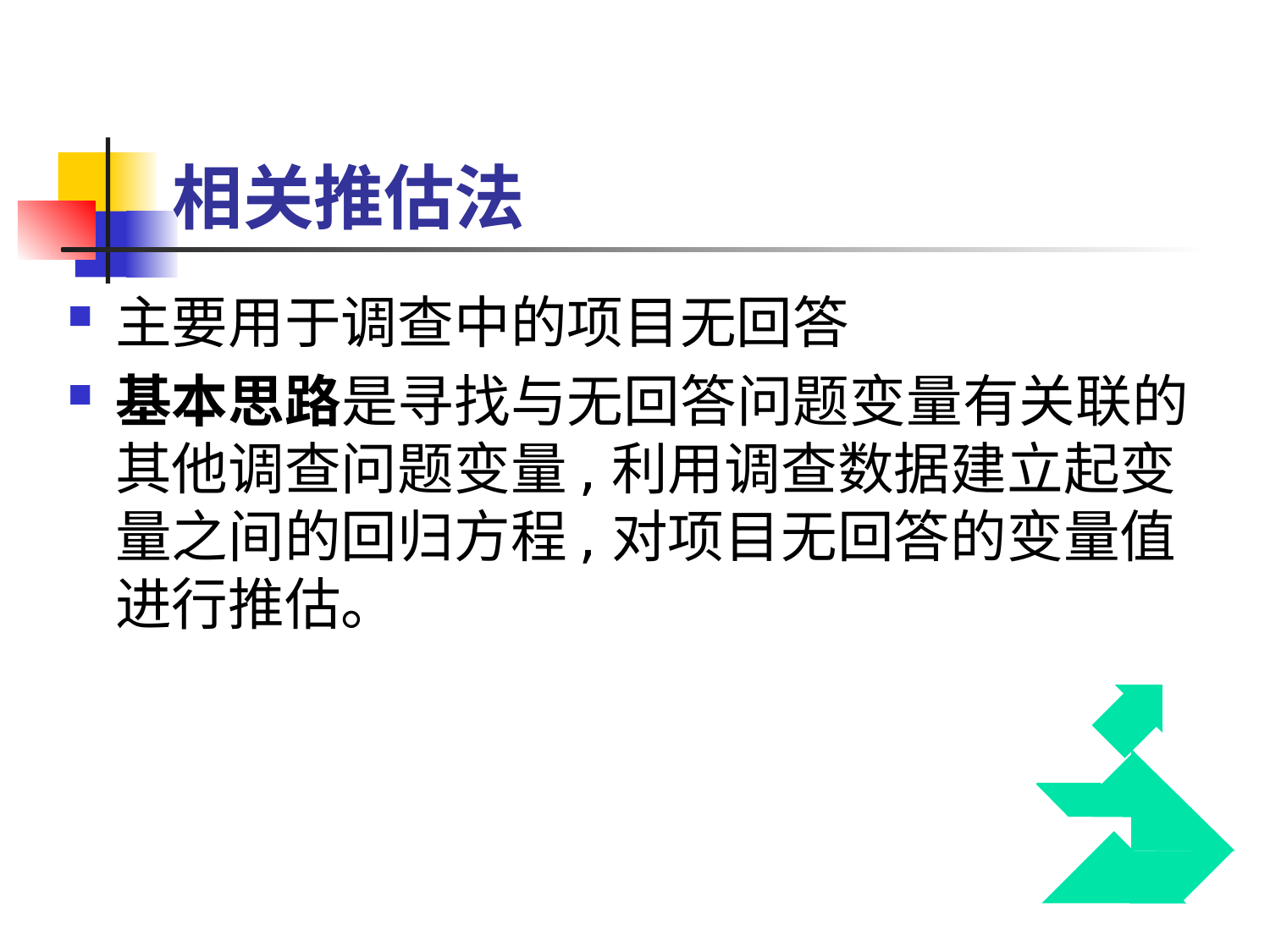

# 相关推估法
主要用于调查中的项目无回答
基本思路是寻找与无回答问题变量有关联的其他调查问题变量,利用调查数据建立起变量之间的回归方程,对项目无回答的变量值进行推估。